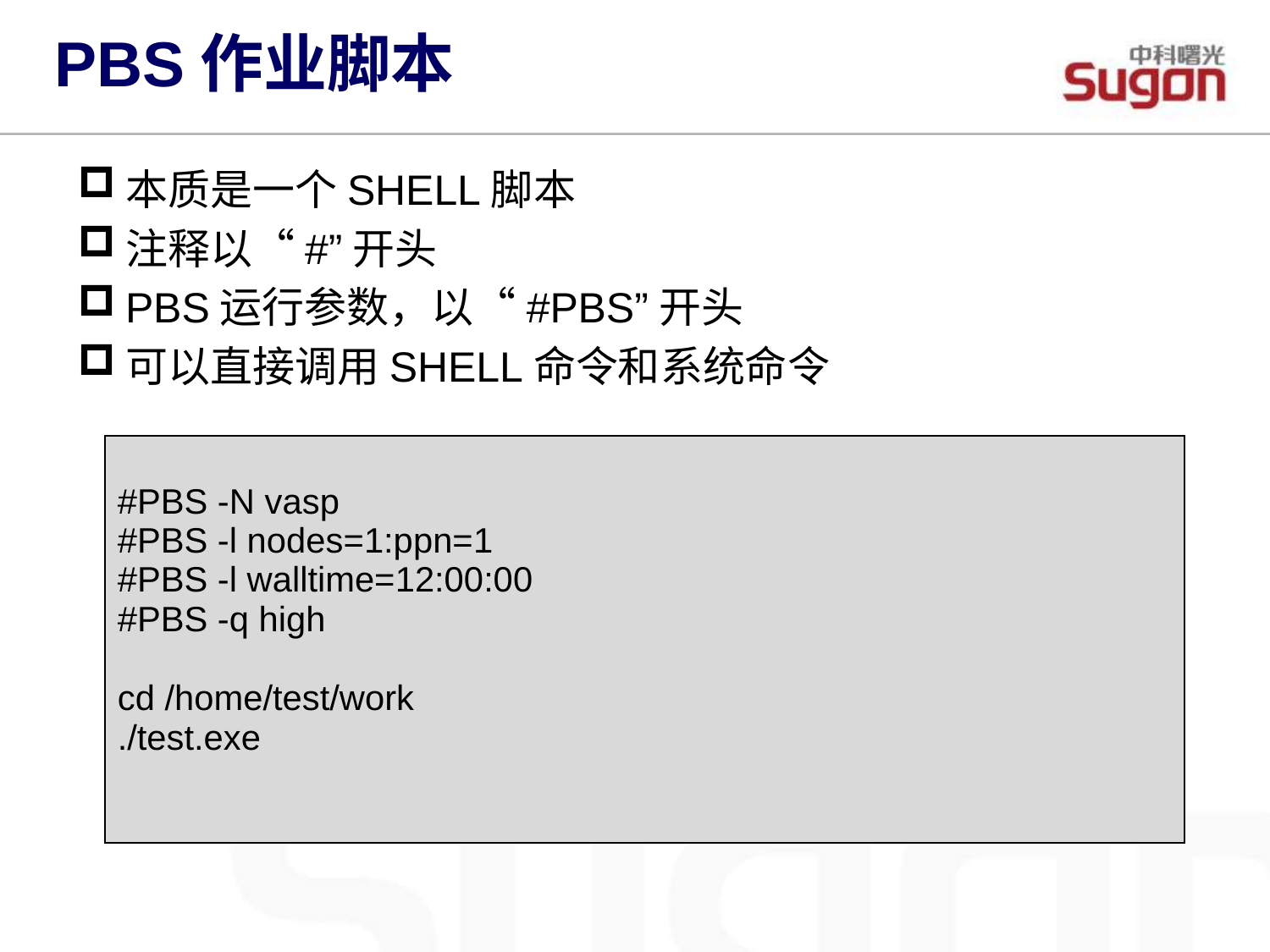

PBS作业脚本
本质是一个SHELL脚本
注释以“#”开头
PBS运行参数，以“#PBS”开头
可以直接调用SHELL命令和系统命令
| #PBS -N vasp #PBS -l nodes=1:ppn=1 #PBS -l walltime=12:00:00 #PBS -q high cd /home/test/work ./test.exe |
| --- |